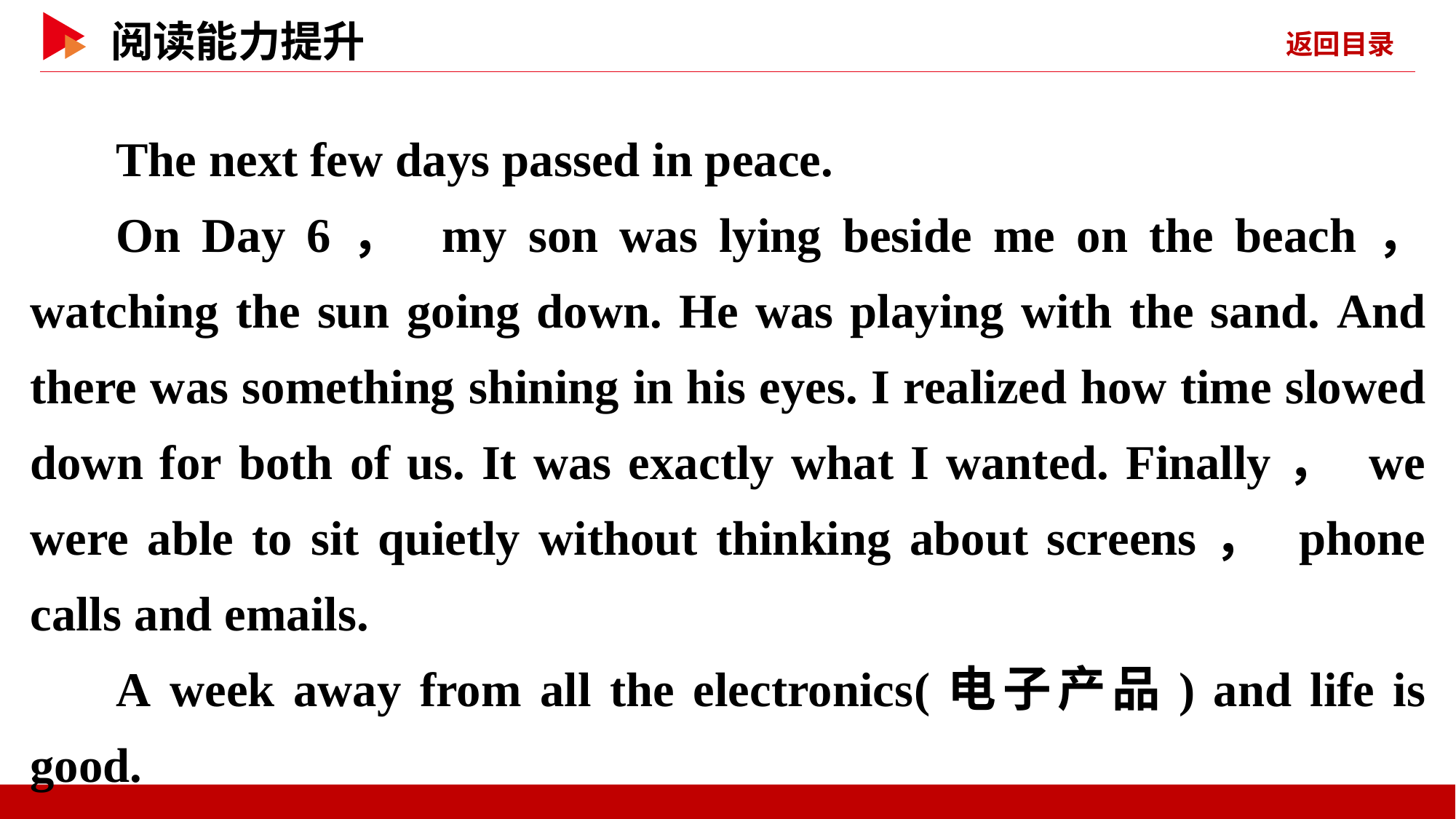

The next few days passed in peace.
On Day 6， my son was lying beside me on the beach， watching the sun going down. He was playing with the sand. And there was something shining in his eyes. I realized how time slowed down for both of us. It was exactly what I wanted. Finally， we were able to sit quietly without thinking about screens， phone calls and emails.
A week away from all the electronics(电子产品) and life is good.